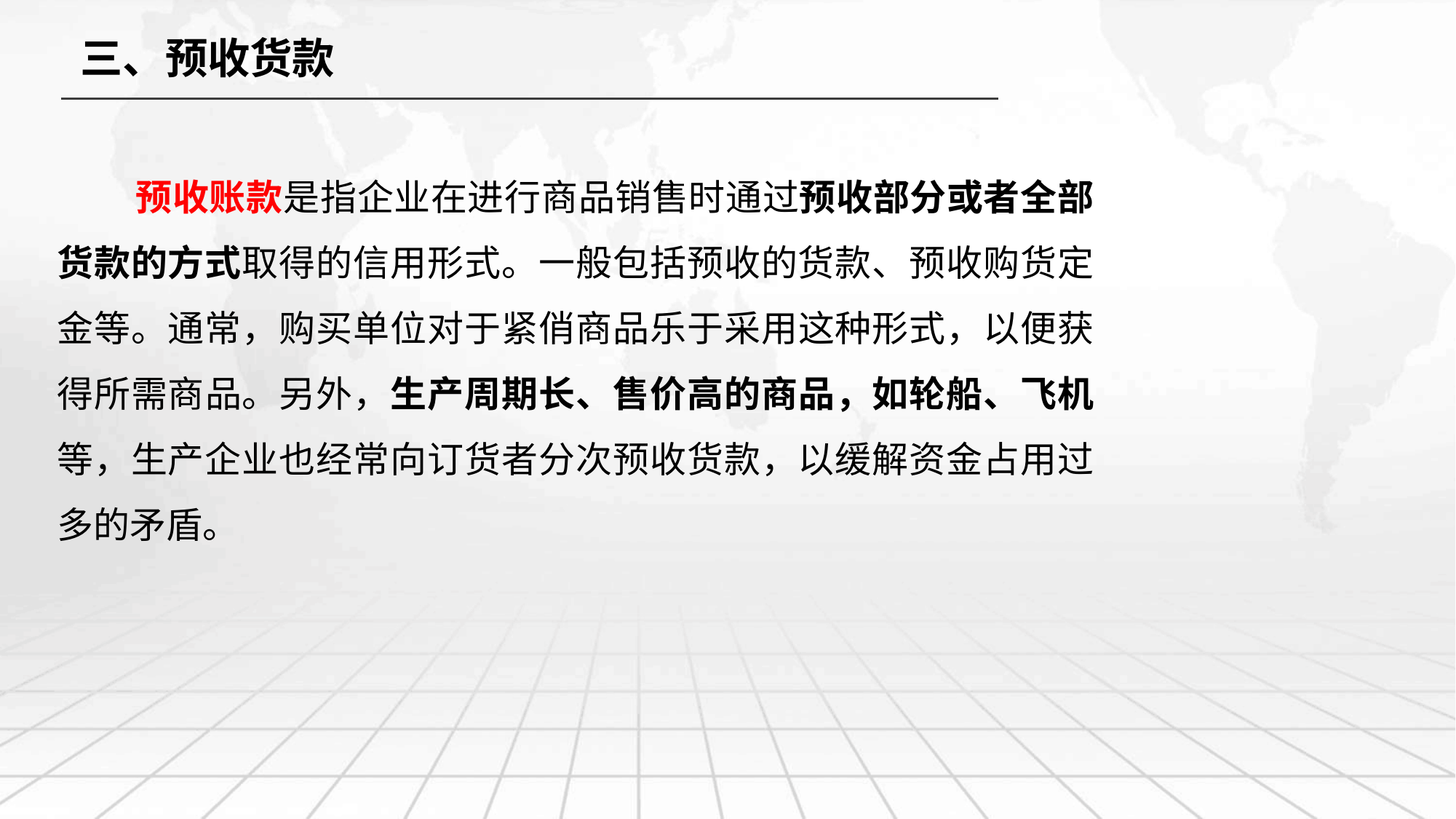

三、预收货款
        预收账款是指企业在进行商品销售时通过预收部分或者全部货款的方式取得的信用形式。一般包括预收的货款、预收购货定金等。通常，购买单位对于紧俏商品乐于采用这种形式，以便获得所需商品。另外，生产周期长、售价高的商品，如轮船、飞机等，生产企业也经常向订货者分次预收货款，以缓解资金占用过多的矛盾。